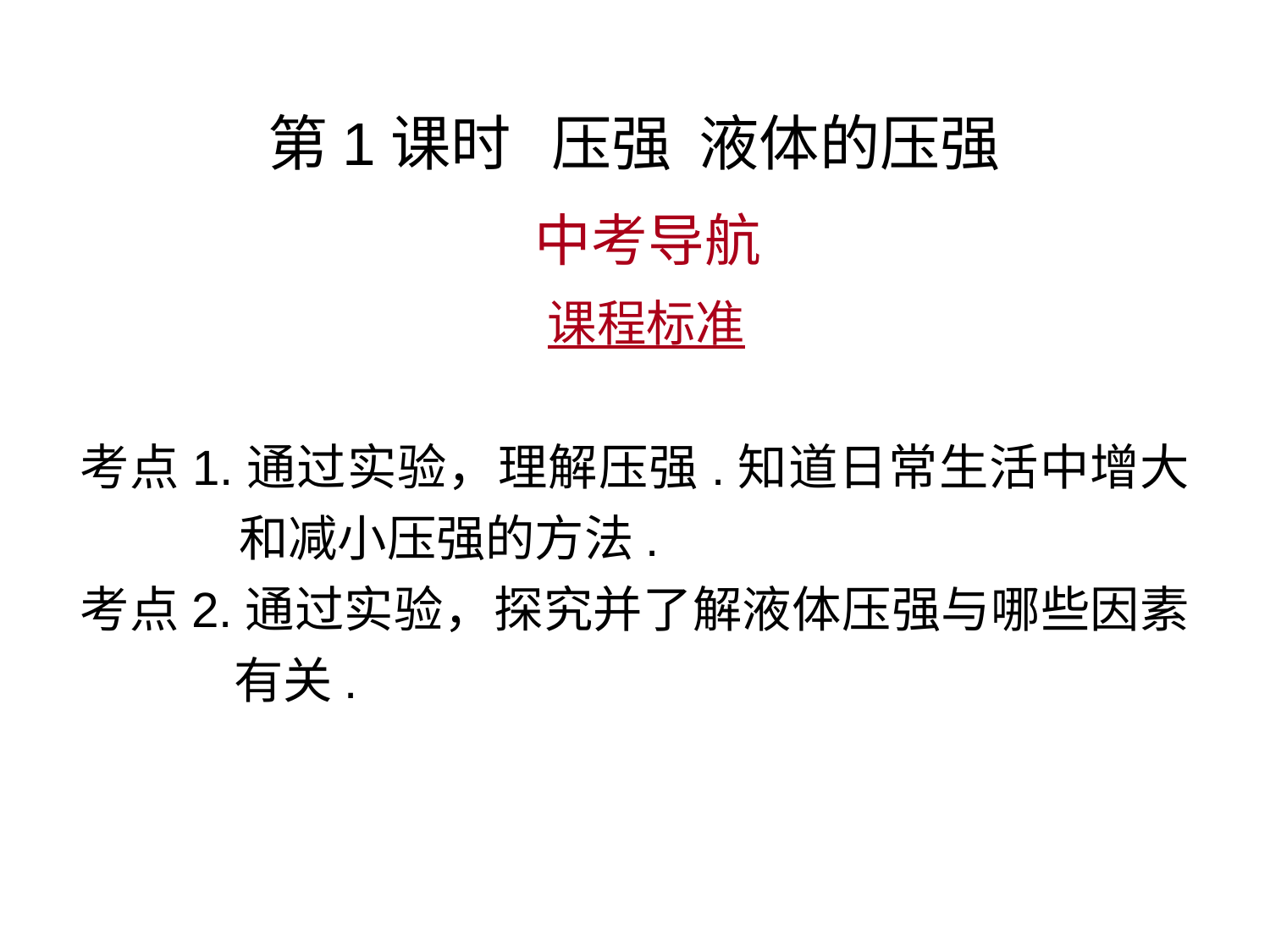

第1课时   压强  液体的压强
 中考导航
 课程标准
考点1.通过实验，理解压强.知道日常生活中增大和减小压强的方法.
考点2.通过实验，探究并了解液体压强与哪些因素有关.